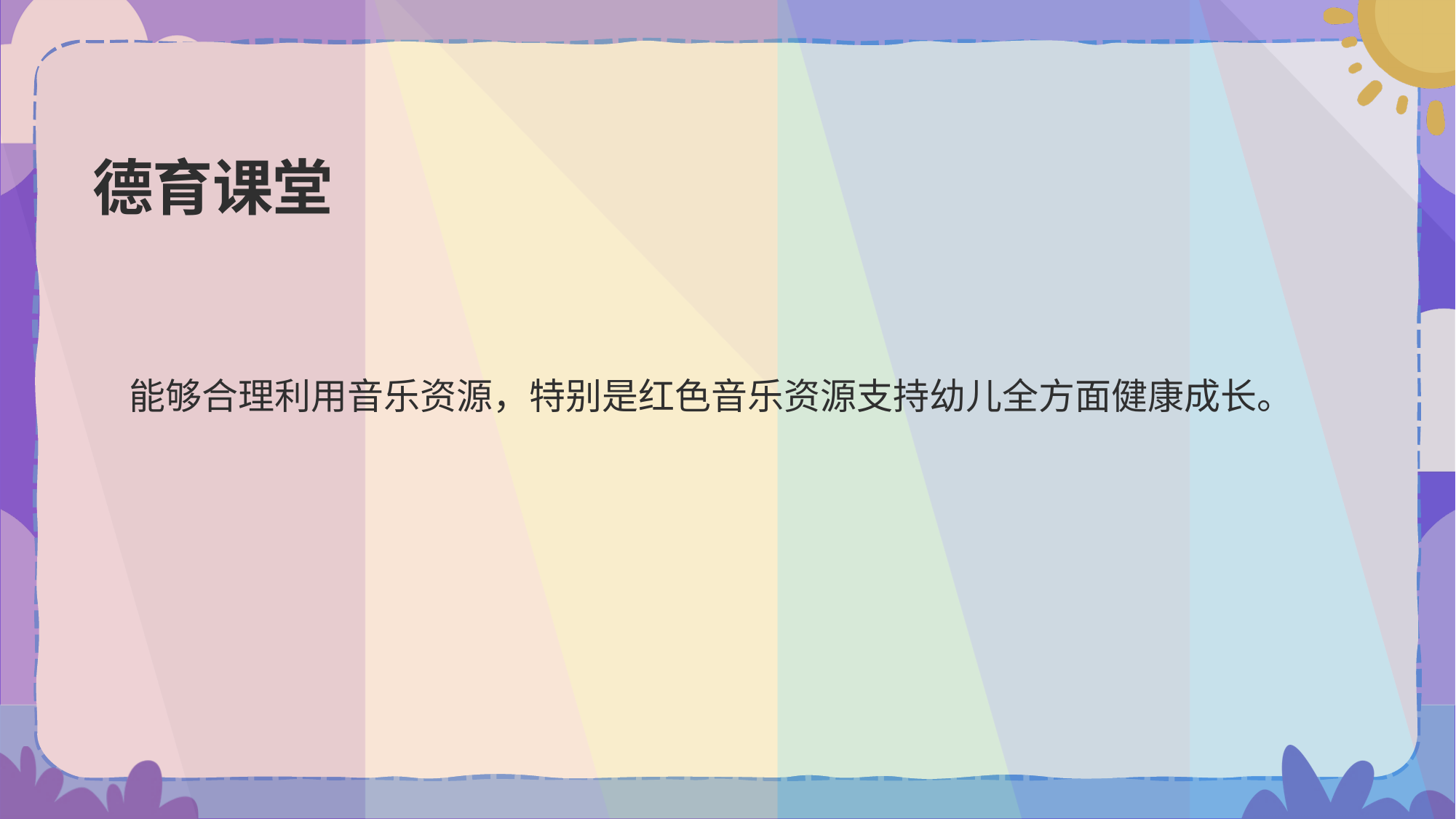

# 德育课堂
    能够合理利用音乐资源，特别是红色音乐资源支持幼儿全方面健康成长。